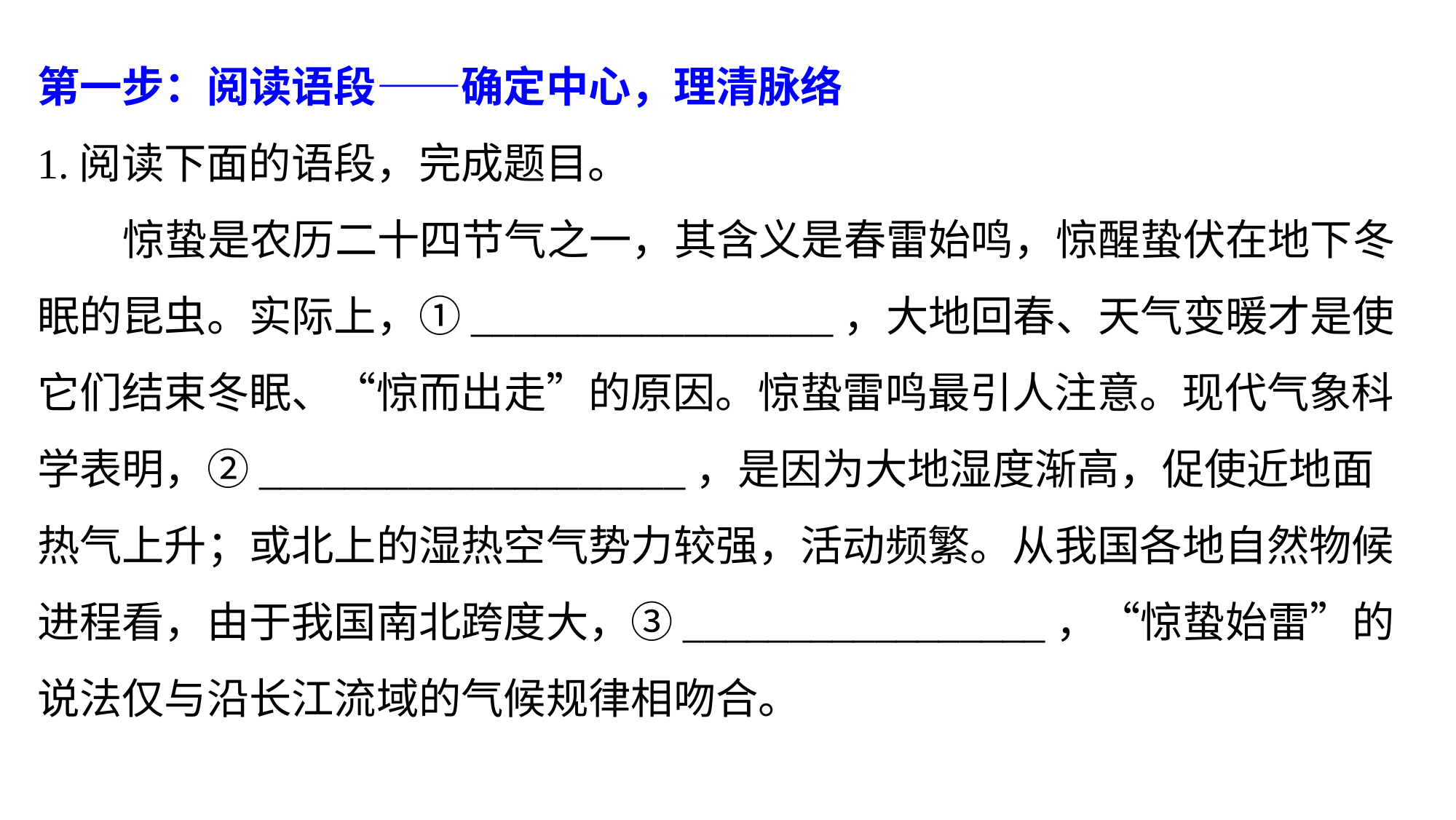

第一步：阅读语段——确定中心，理清脉络
1.阅读下面的语段，完成题目。
惊蛰是农历二十四节气之一，其含义是春雷始鸣，惊醒蛰伏在地下冬眠的昆虫。实际上，①_________________，大地回春、天气变暖才是使它们结束冬眠、“惊而出走”的原因。惊蛰雷鸣最引人注意。现代气象科学表明，②____________________，是因为大地湿度渐高，促使近地面热气上升；或北上的湿热空气势力较强，活动频繁。从我国各地自然物候进程看，由于我国南北跨度大，③_________________，“惊蛰始雷”的说法仅与沿长江流域的气候规律相吻合。